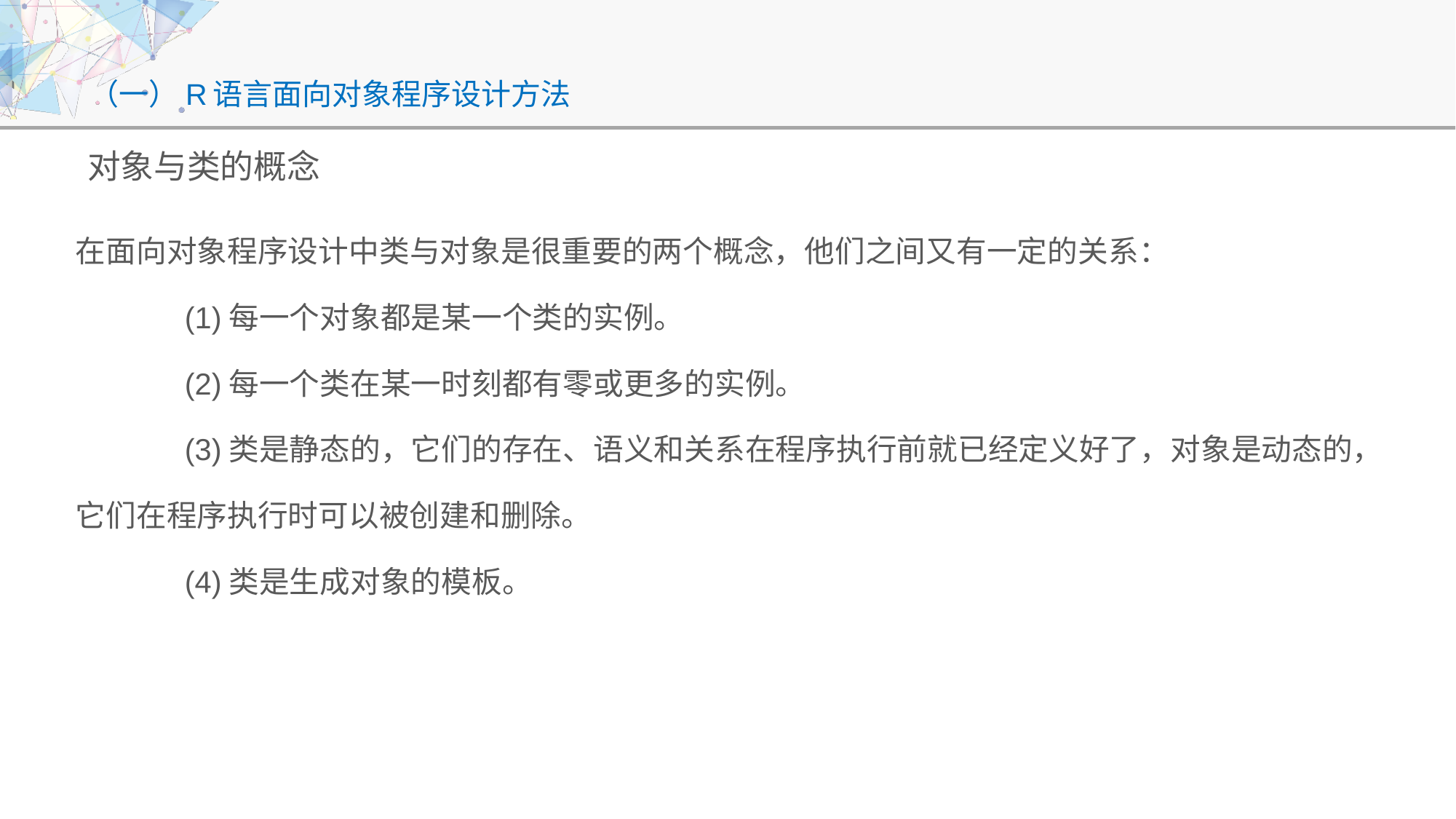

# （一）R语言面向对象程序设计方法
对象与类的概念

在面向对象程序设计中类与对象是很重要的两个概念，他们之间又有一定的关系：
	(1)每一个对象都是某一个类的实例。
	(2)每一个类在某一时刻都有零或更多的实例。
	(3)类是静态的，它们的存在、语义和关系在程序执行前就已经定义好了，对象是动态的，它们在程序执行时可以被创建和删除。
	(4)类是生成对象的模板。